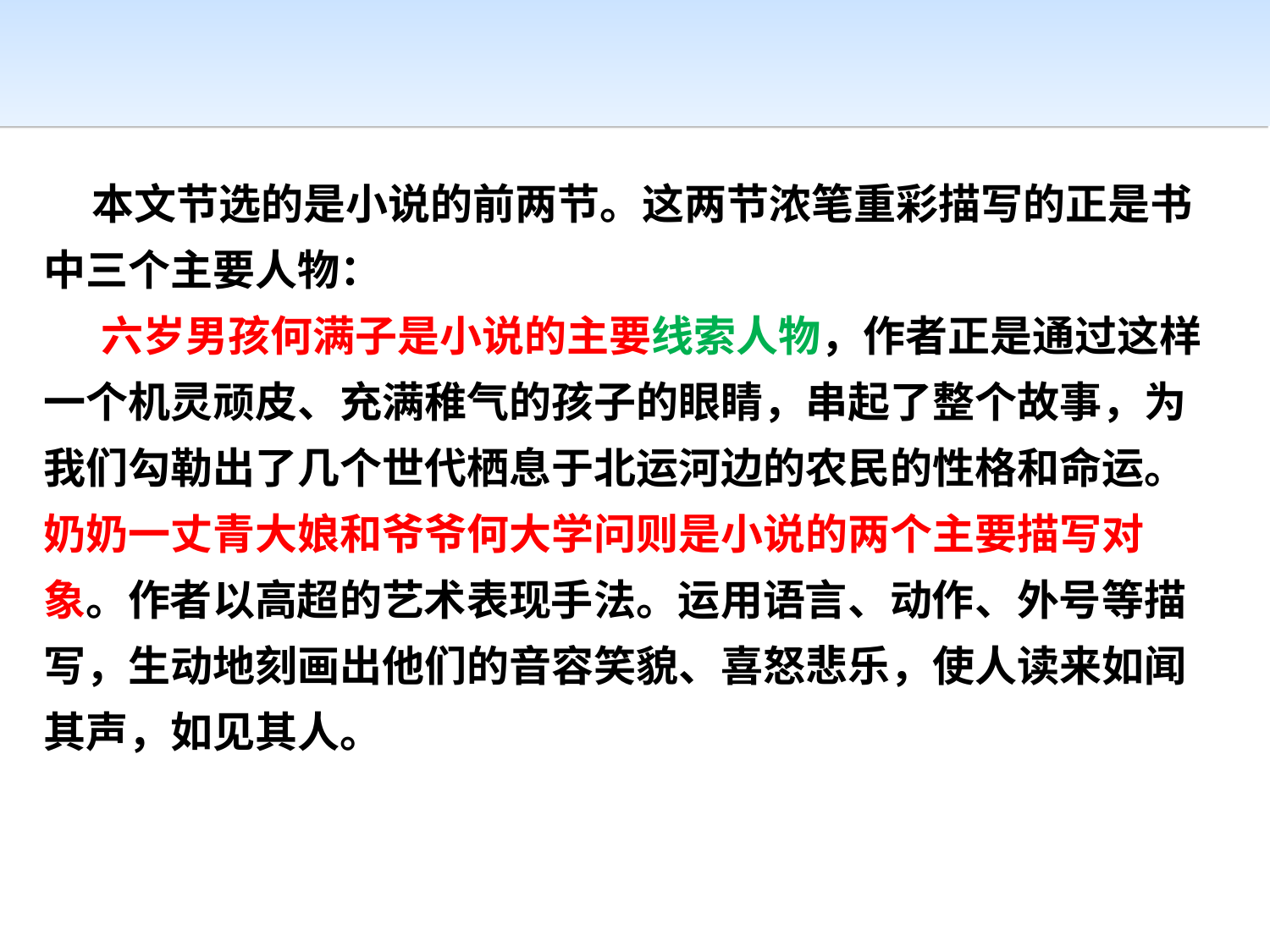

本文节选的是小说的前两节。这两节浓笔重彩描写的正是书中三个主要人物：
     六岁男孩何满子是小说的主要线索人物，作者正是通过这样一个机灵顽皮、充满稚气的孩子的眼睛，串起了整个故事，为我们勾勒出了几个世代栖息于北运河边的农民的性格和命运。    奶奶一丈青大娘和爷爷何大学问则是小说的两个主要描写对象。作者以高超的艺术表现手法。运用语言、动作、外号等描写，生动地刻画出他们的音容笑貌、喜怒悲乐，使人读来如闻其声，如见其人。